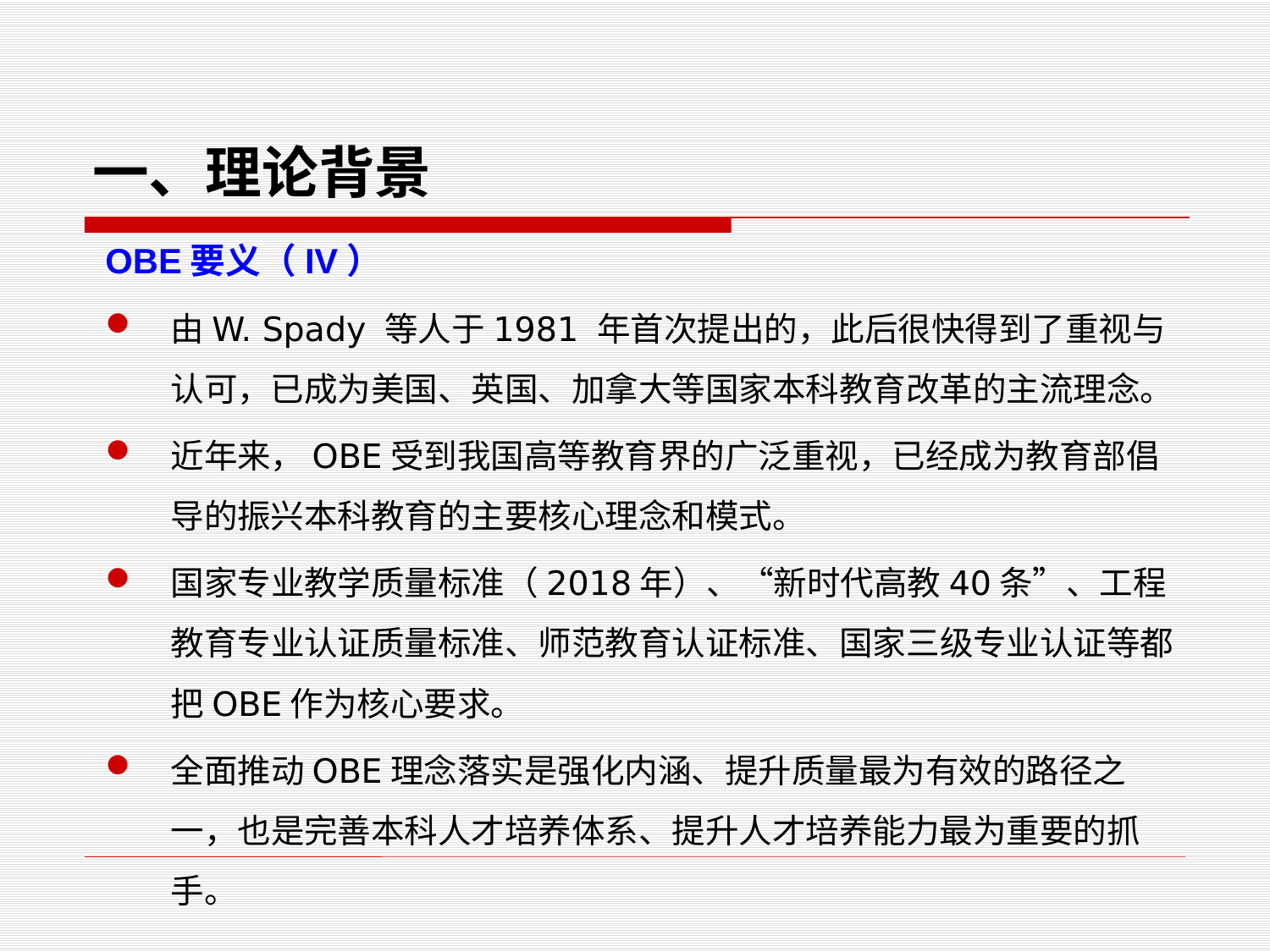

# 一、理论背景
OBE要义（IV）
由W. Spady 等人于1981 年首次提出的，此后很快得到了重视与认可，已成为美国、英国、加拿大等国家本科教育改革的主流理念。
近年来，OBE受到我国高等教育界的广泛重视，已经成为教育部倡导的振兴本科教育的主要核心理念和模式。
国家专业教学质量标准（2018年）、“新时代高教40条”、工程教育专业认证质量标准、师范教育认证标准、国家三级专业认证等都把OBE作为核心要求。
全面推动OBE理念落实是强化内涵、提升质量最为有效的路径之一，也是完善本科人才培养体系、提升人才培养能力最为重要的抓手。